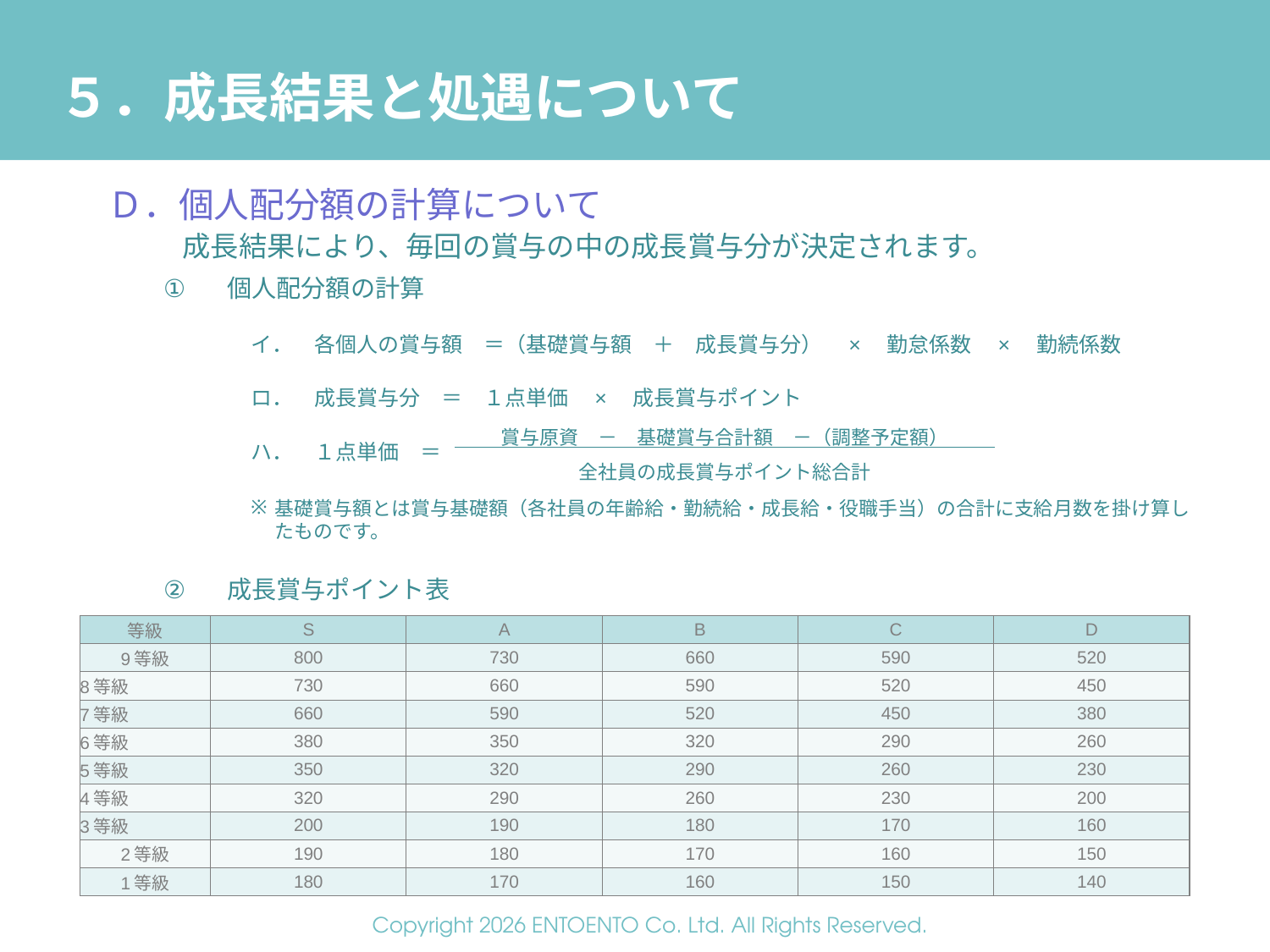

# ５．成長結果と処遇について
Ｄ．個人配分額の計算について
成長結果により、毎回の賞与の中の成長賞与分が決定されます。
個人配分額の計算
イ．　各個人の賞与額　＝（基礎賞与額　＋　成長賞与分）　×　勤怠係数　×　勤続係数
ロ．　成長賞与分　＝　１点単価　×　成長賞与ポイント
ハ．　１点単価　＝
基礎賞与額とは賞与基礎額（各社員の年齢給・勤続給・成長給・役職手当）の合計に支給月数を掛け算したものです。
成長賞与ポイント表
賞与原資　－　基礎賞与合計額　－（調整予定額）
全社員の成長賞与ポイント総合計
| 等級 | S | A | B | C | D |
| --- | --- | --- | --- | --- | --- |
| 9等級 | 800 | 730 | 660 | 590 | 520 |
| 8等級 | 730 | 660 | 590 | 520 | 450 |
| 7等級 | 660 | 590 | 520 | 450 | 380 |
| 6等級 | 380 | 350 | 320 | 290 | 260 |
| 5等級 | 350 | 320 | 290 | 260 | 230 |
| 4等級 | 320 | 290 | 260 | 230 | 200 |
| 3等級 | 200 | 190 | 180 | 170 | 160 |
| 2等級 | 190 | 180 | 170 | 160 | 150 |
| 1等級 | 180 | 170 | 160 | 150 | 140 |
Copyright 2026 ENTOENTO Co. Ltd. All Rights Reserved.